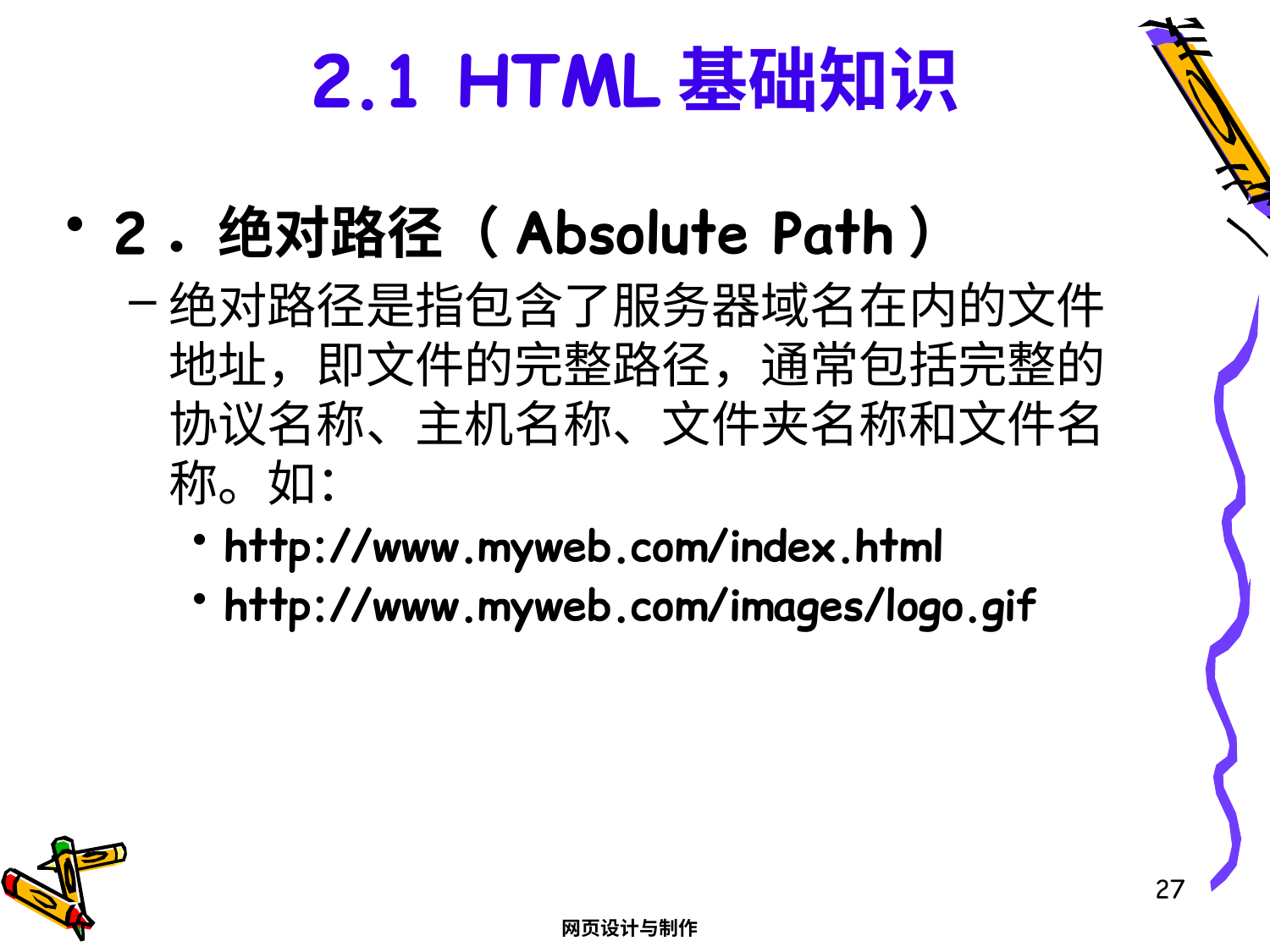

# 2.1 HTML基础知识
2．绝对路径（Absolute Path）
绝对路径是指包含了服务器域名在内的文件地址，即文件的完整路径，通常包括完整的协议名称、主机名称、文件夹名称和文件名称。如：
http://www.myweb.com/index.html
http://www.myweb.com/images/logo.gif
27
网页设计与制作